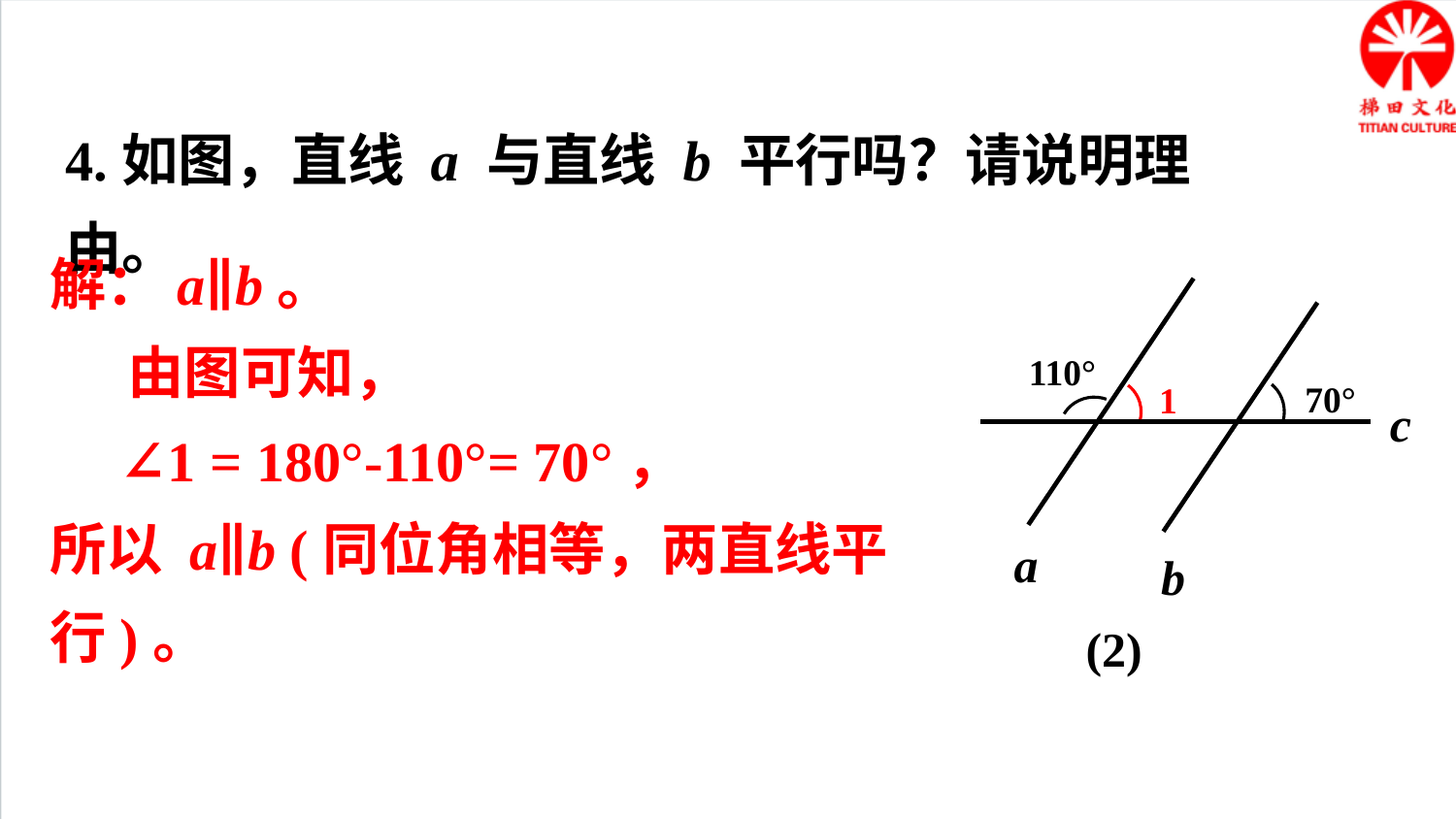

4.如图，直线 a 与直线 b 平行吗？请说明理由。
解：a∥b。
     由图可知，
     ∠1 = 180°-110°= 70°，
所以 a∥b (同位角相等，两直线平行)。
110°
70°
1
c

a
b
(2)